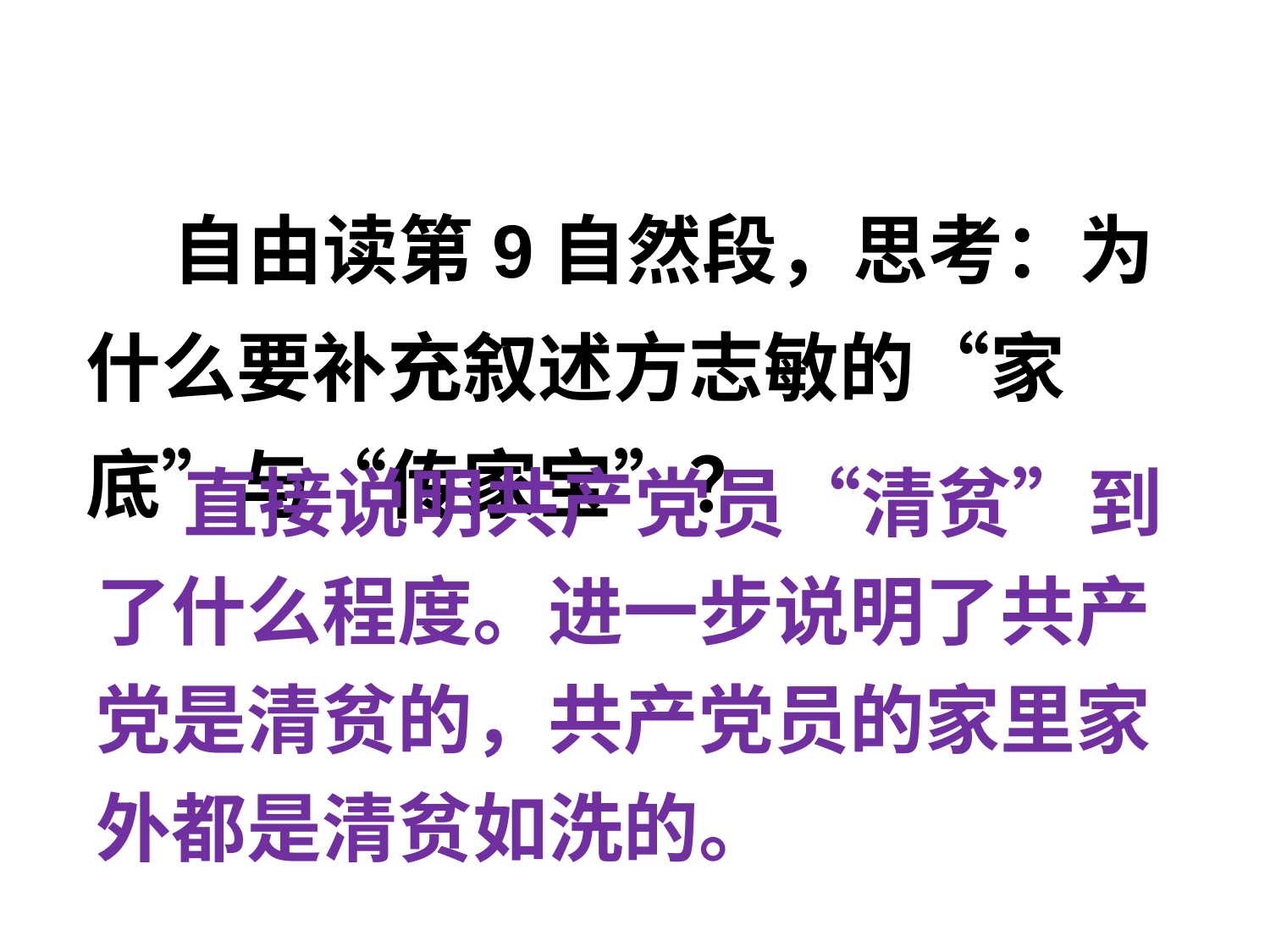

自由读第9自然段，思考：为什么要补充叙述方志敏的“家底”与“传家宝”？
    直接说明共产党员“清贫”到了什么程度。进一步说明了共产党是清贫的，共产党员的家里家外都是清贫如洗的。